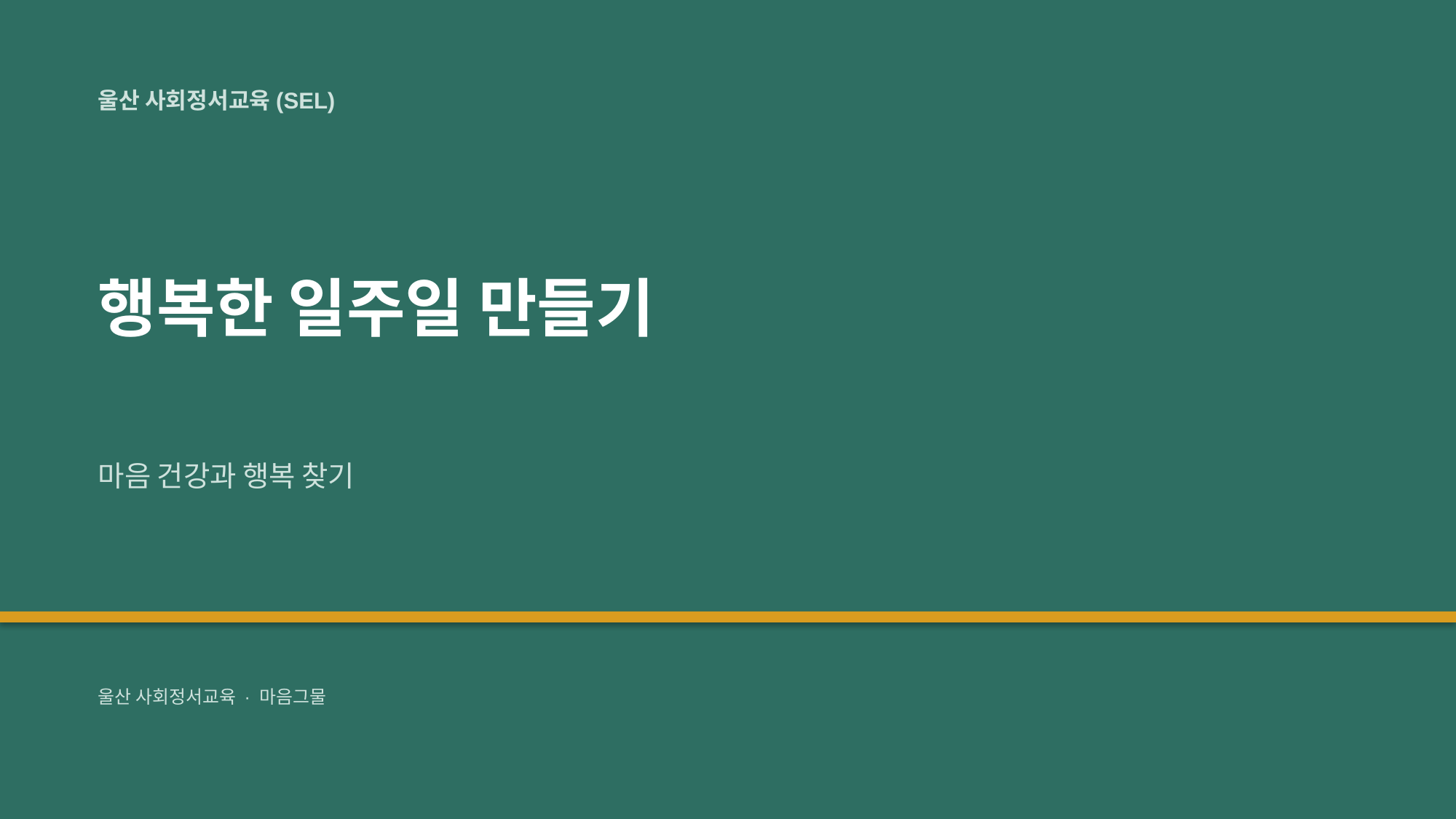

울산 사회정서교육(SEL)
행복한 일주일 만들기
마음 건강과 행복 찾기

울산 사회정서교육 · 마음그물